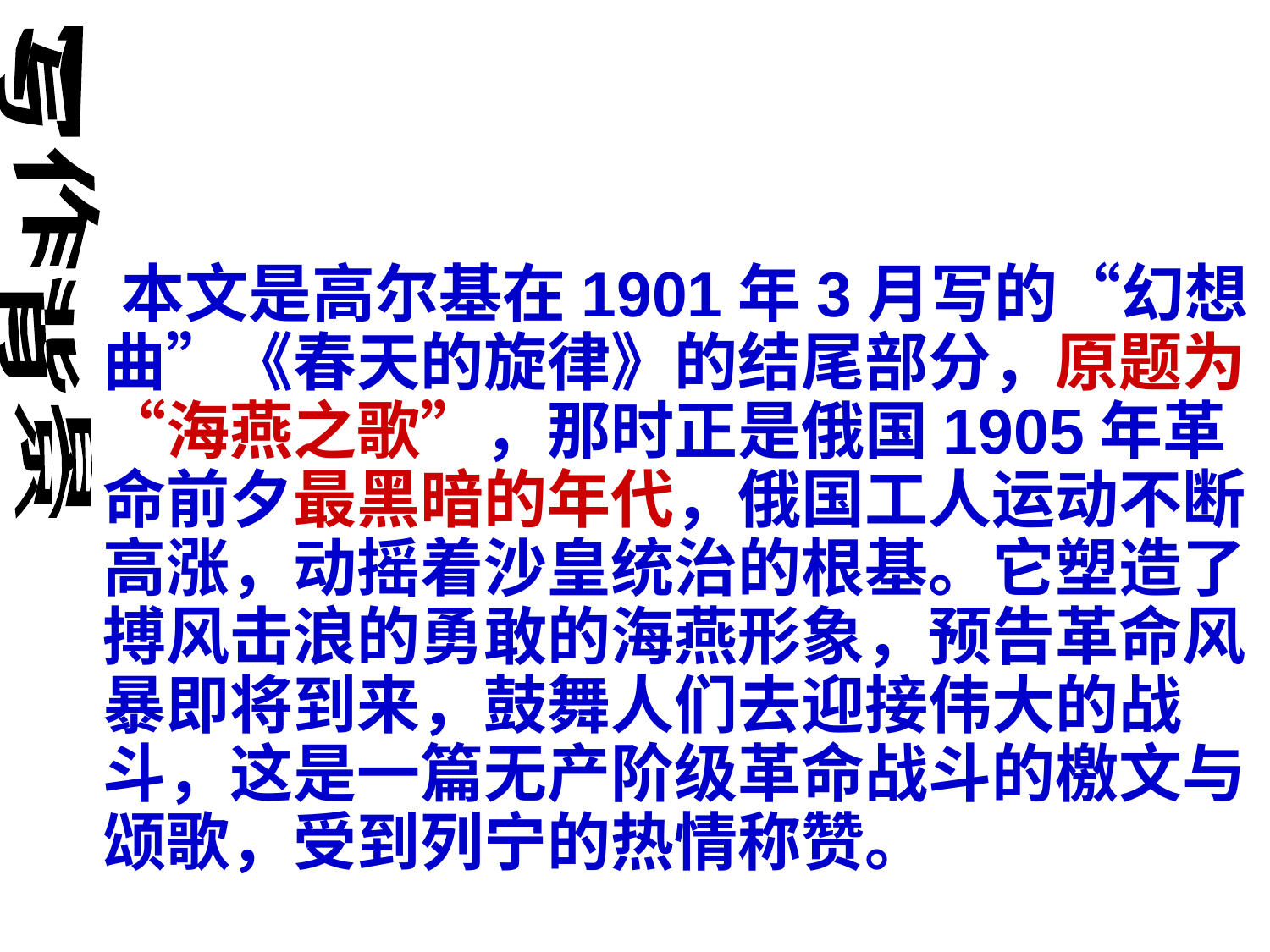

写作背景
     本文是高尔基在1901年3月写的“幻想曲”《春天的旋律》的结尾部分，原题为“海燕之歌”，那时正是俄国1905年革命前夕最黑暗的年代，俄国工人运动不断高涨，动摇着沙皇统治的根基。它塑造了搏风击浪的勇敢的海燕形象，预告革命风暴即将到来，鼓舞人们去迎接伟大的战斗，这是一篇无产阶级革命战斗的檄文与颂歌，受到列宁的热情称赞。